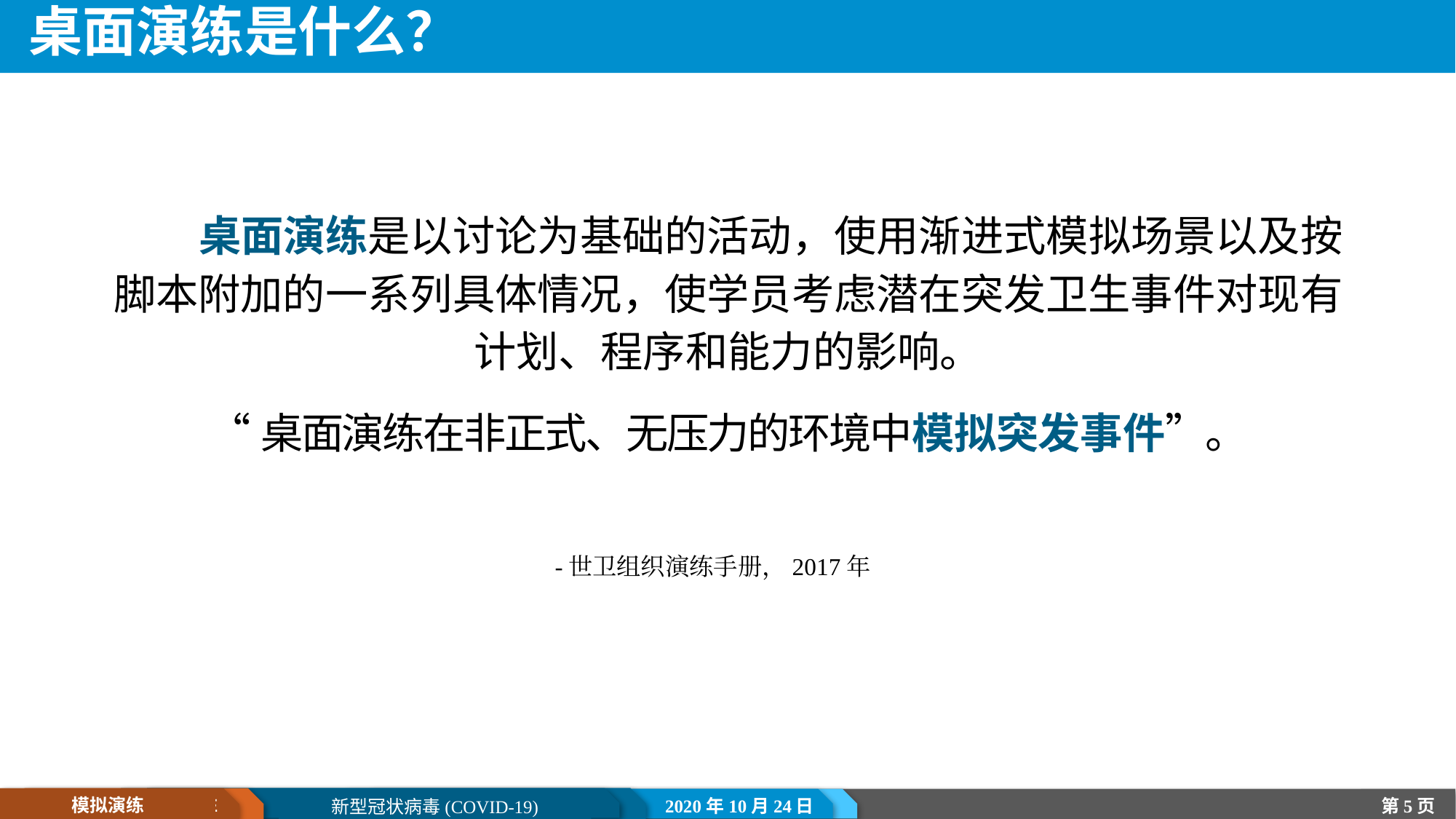

# 桌面演练是什么？

桌面演练是以讨论为基础的活动，使用渐进式模拟场景以及按脚本附加的一系列具体情况，使学员考虑潜在突发卫生事件对现有计划、程序和能力的影响。
“桌面演练在非正式、无压力的环境中模拟突发事件”。
-世卫组织演练手册，2017年

2020年10月24日
模拟演练
第5页
新型冠状病毒(COVID-19)